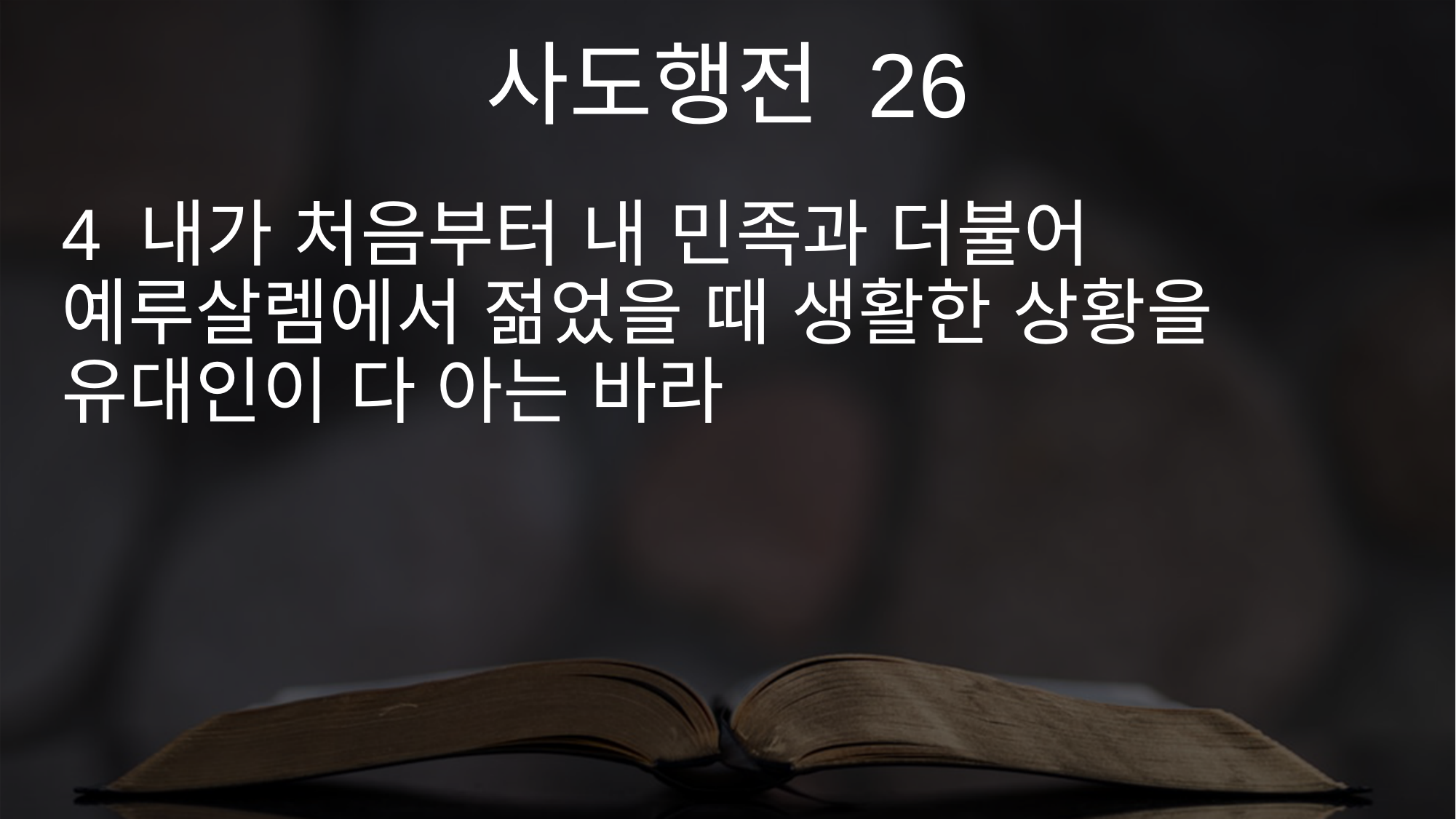

사도행전 26
4 내가 처음부터 내 민족과 더불어 예루살렘에서 젊었을 때 생활한 상황을 유대인이 다 아는 바라